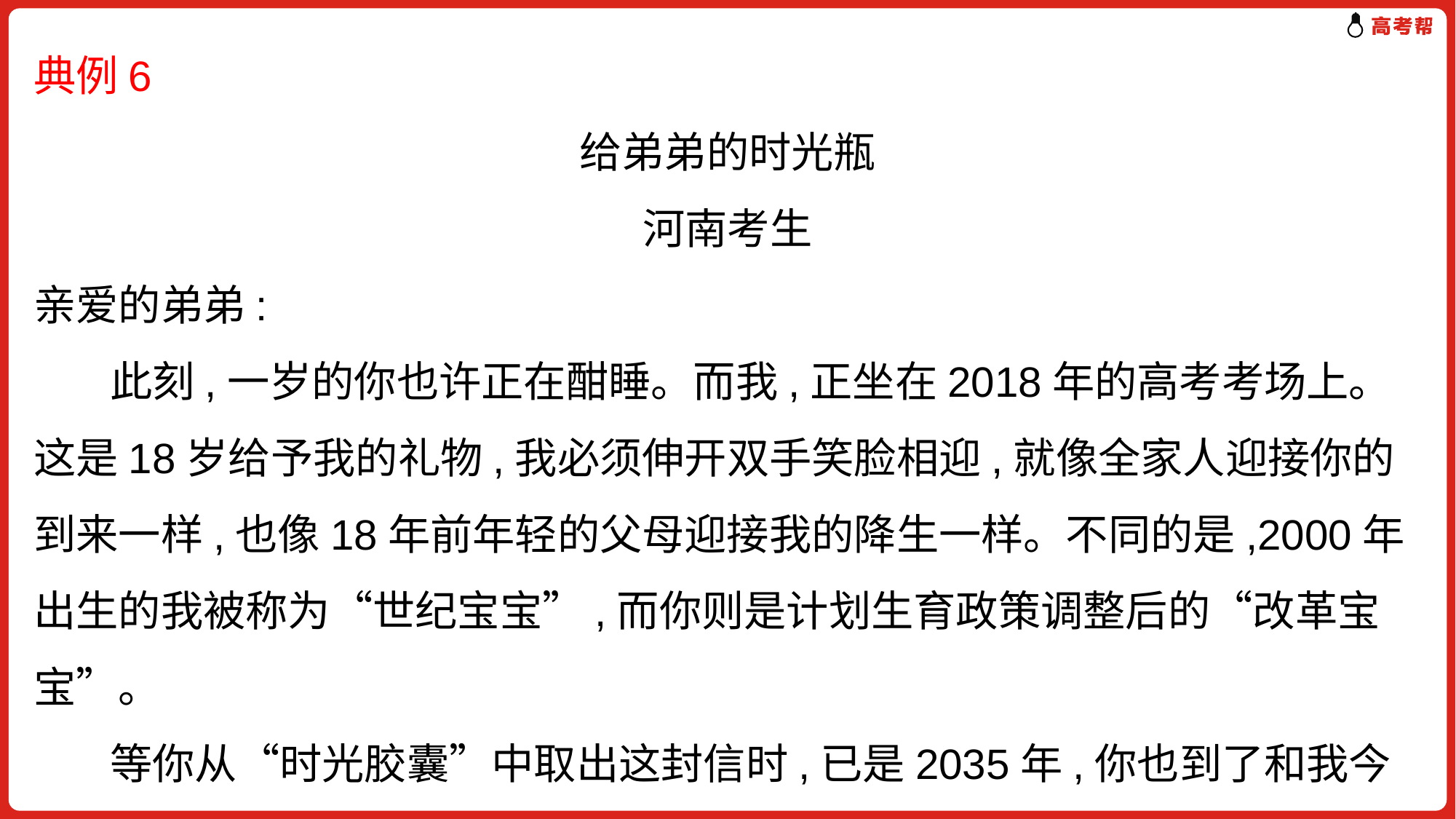

典例6
给弟弟的时光瓶
河南考生
亲爱的弟弟:
       此刻,一岁的你也许正在酣睡。而我,正坐在2018年的高考考场上。这是18岁给予我的礼物,我必须伸开双手笑脸相迎,就像全家人迎接你的到来一样,也像18年前年轻的父母迎接我的降生一样。不同的是,2000年出生的我被称为“世纪宝宝”,而你则是计划生育政策调整后的“改革宝宝”。
       等你从“时光胶囊”中取出这封信时,已是2035年,你也到了和我今天一样的年龄。18岁的天空没有阴霾,而你的18岁注定艳阳高照。